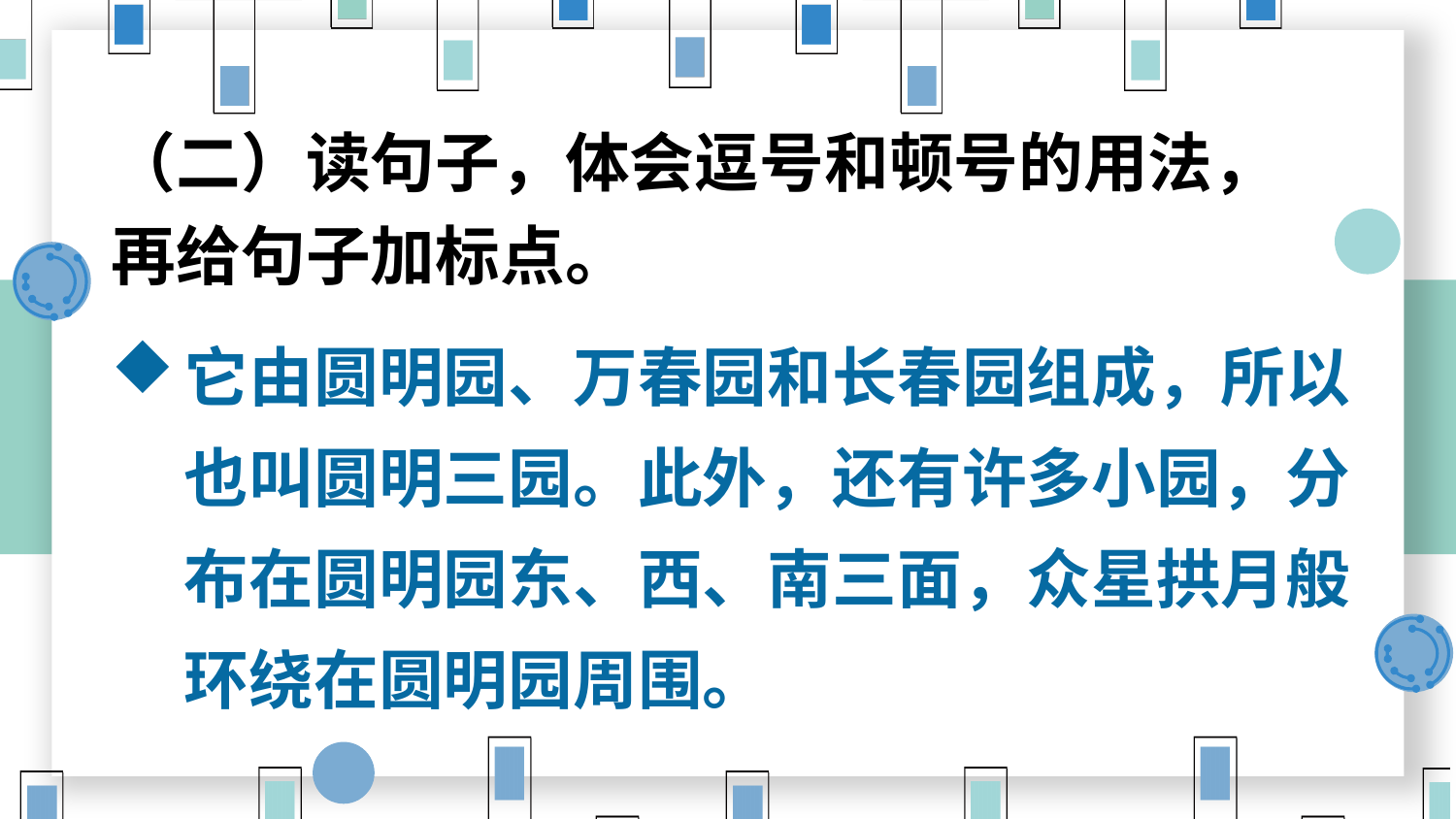

（二）读句子，体会逗号和顿号的用法，再给句子加标点。
它由圆明园、万春园和长春园组成，所以也叫圆明三园。此外，还有许多小园，分布在圆明园东、西、南三面，众星拱月般环绕在圆明园周围。